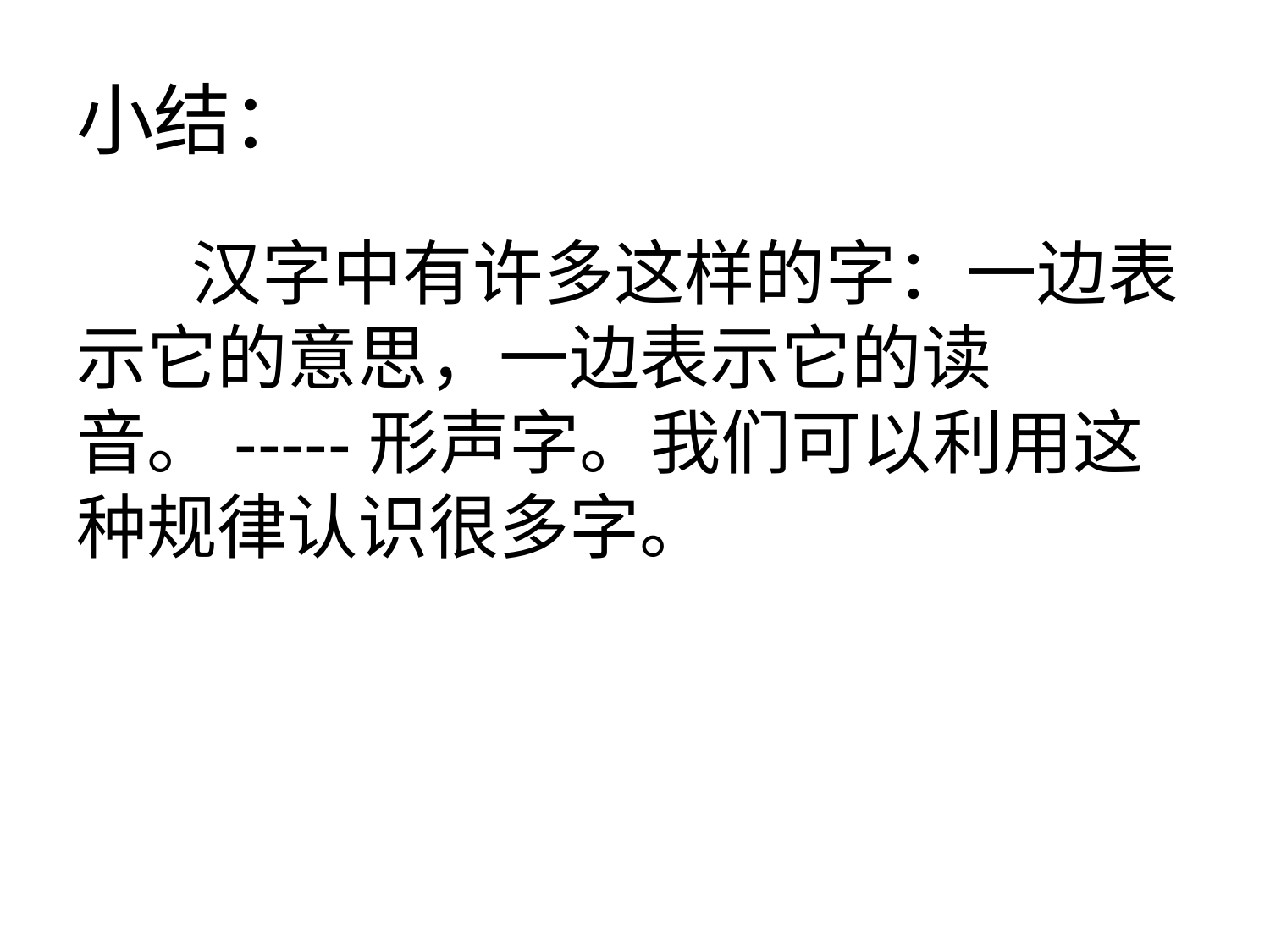

# 小结：
        汉字中有许多这样的字：一边表示它的意思，一边表示它的读音。-----形声字。我们可以利用这种规律认识很多字。